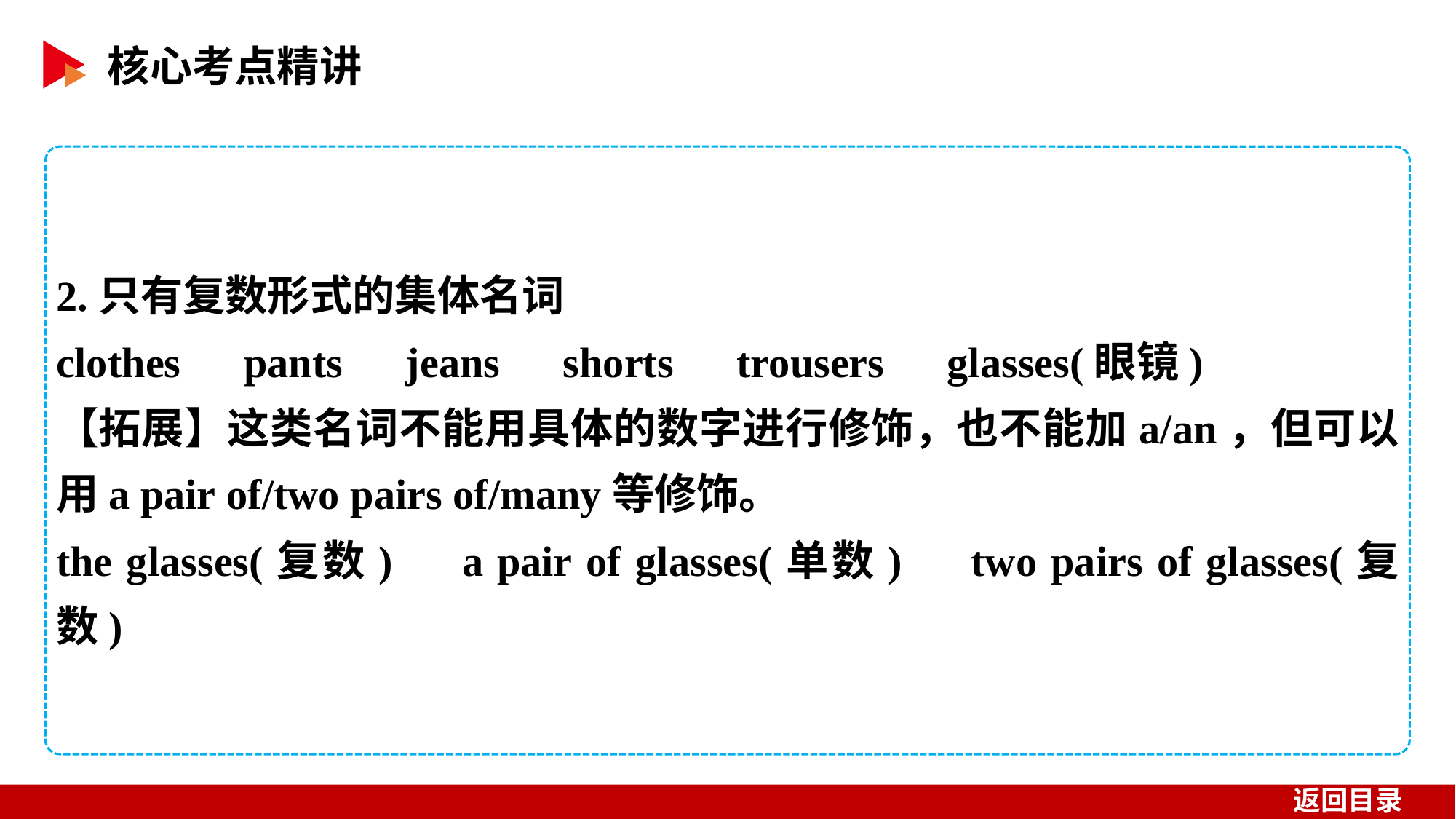

2.只有复数形式的集体名词
clothes　pants　jeans　shorts　trousers　glasses(眼镜)
【拓展】这类名词不能用具体的数字进行修饰，也不能加a/an，但可以用a pair of/two pairs of/many等修饰。
the glasses(复数)　a pair of glasses(单数)　two pairs of glasses(复数)